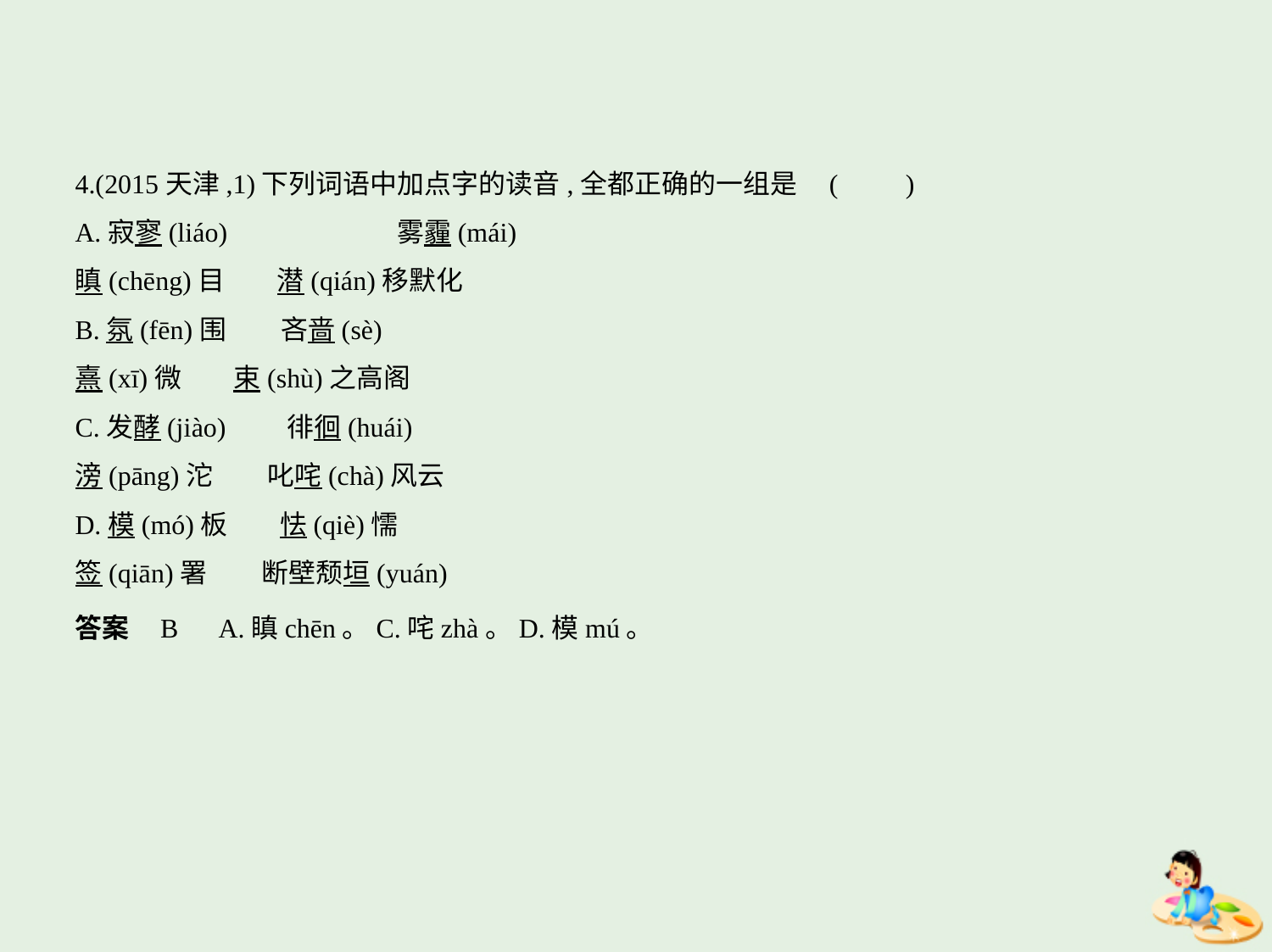

4.(2015天津,1)下列词语中加点字的读音,全都正确的一组是 (　　)
A.寂寥(liáo)　　　　　　雾霾(mái)
瞋(chēng)目　    潜(qián)移默化
B.氛(fēn)围　　吝啬(sè)
熹(xī)微　    束(shù)之高阁
C.发酵(jiào)　　徘徊(huái)
滂(pāng)沱　　叱咤(chà)风云
D.模(mó)板　    怯(qiè)懦
签(qiān)署　　断壁颓垣(yuán)
答案    B　A.瞋chēn。C.咤zhà。D.模mú。